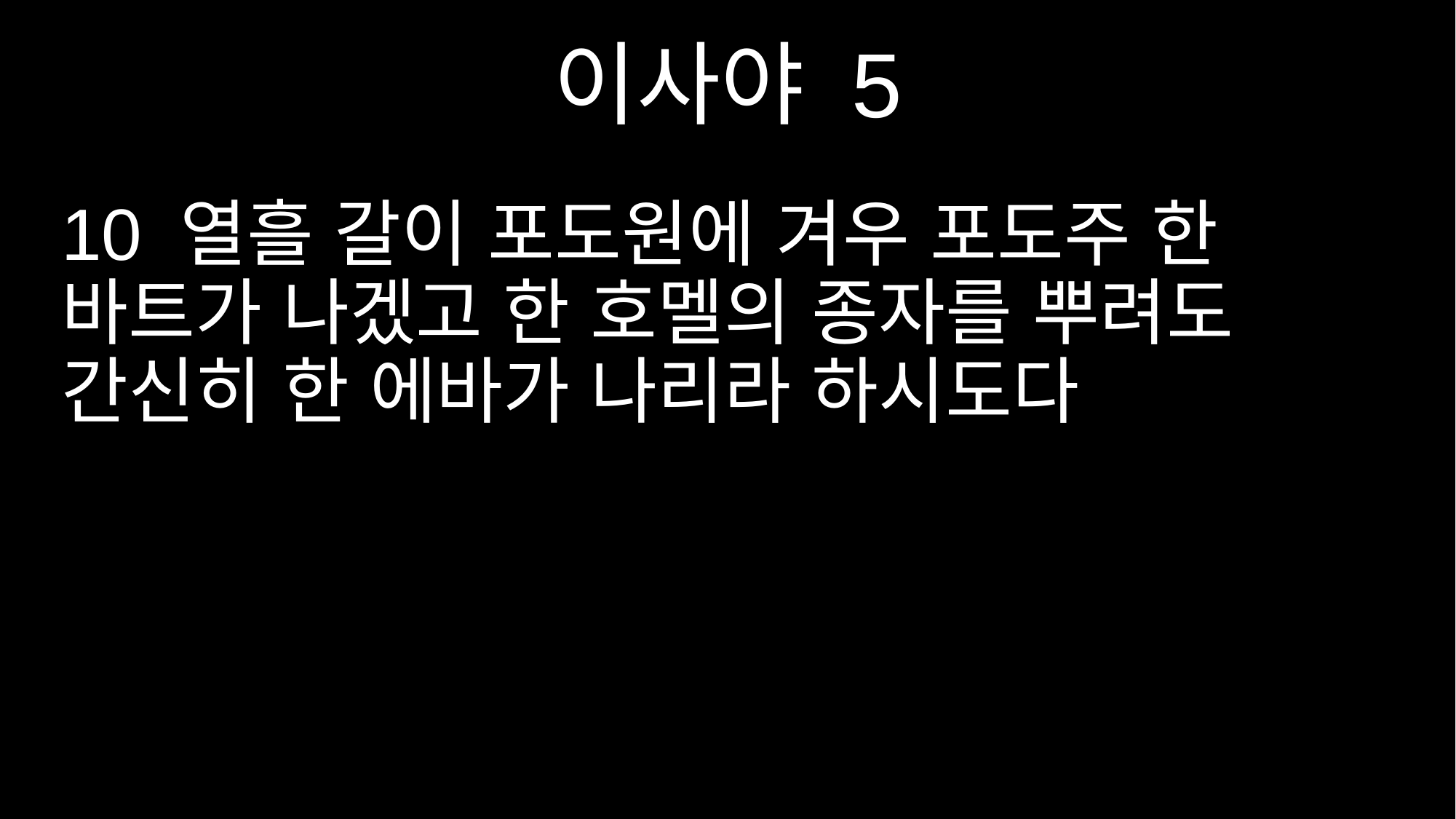

이사야 5
10 열흘 갈이 포도원에 겨우 포도주 한 바트가 나겠고 한 호멜의 종자를 뿌려도 간신히 한 에바가 나리라 하시도다